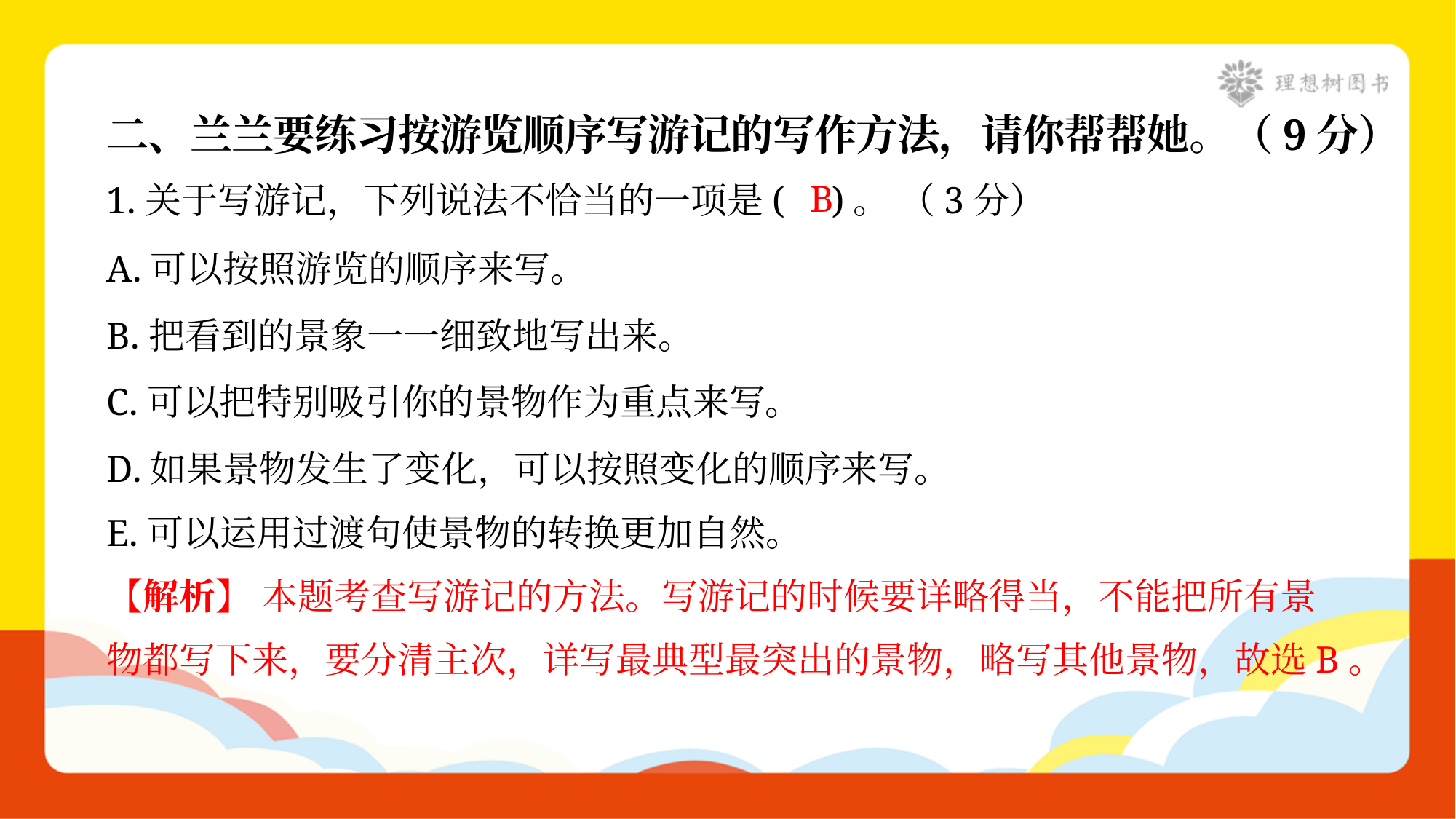

二、兰兰要练习按游览顺序写游记的写作方法，请你帮帮她。（9分）
B
1.关于写游记，下列说法不恰当的一项是(     )。 （3分）
A.可以按照游览的顺序来写。
B.把看到的景象一一细致地写出来。
C.可以把特别吸引你的景物作为重点来写。
D.如果景物发生了变化，可以按照变化的顺序来写。
E.可以运用过渡句使景物的转换更加自然。
【解析】 本题考查写游记的方法。写游记的时候要详略得当，不能把所有景
物都写下来，要分清主次，详写最典型最突出的景物，略写其他景物，故选B。